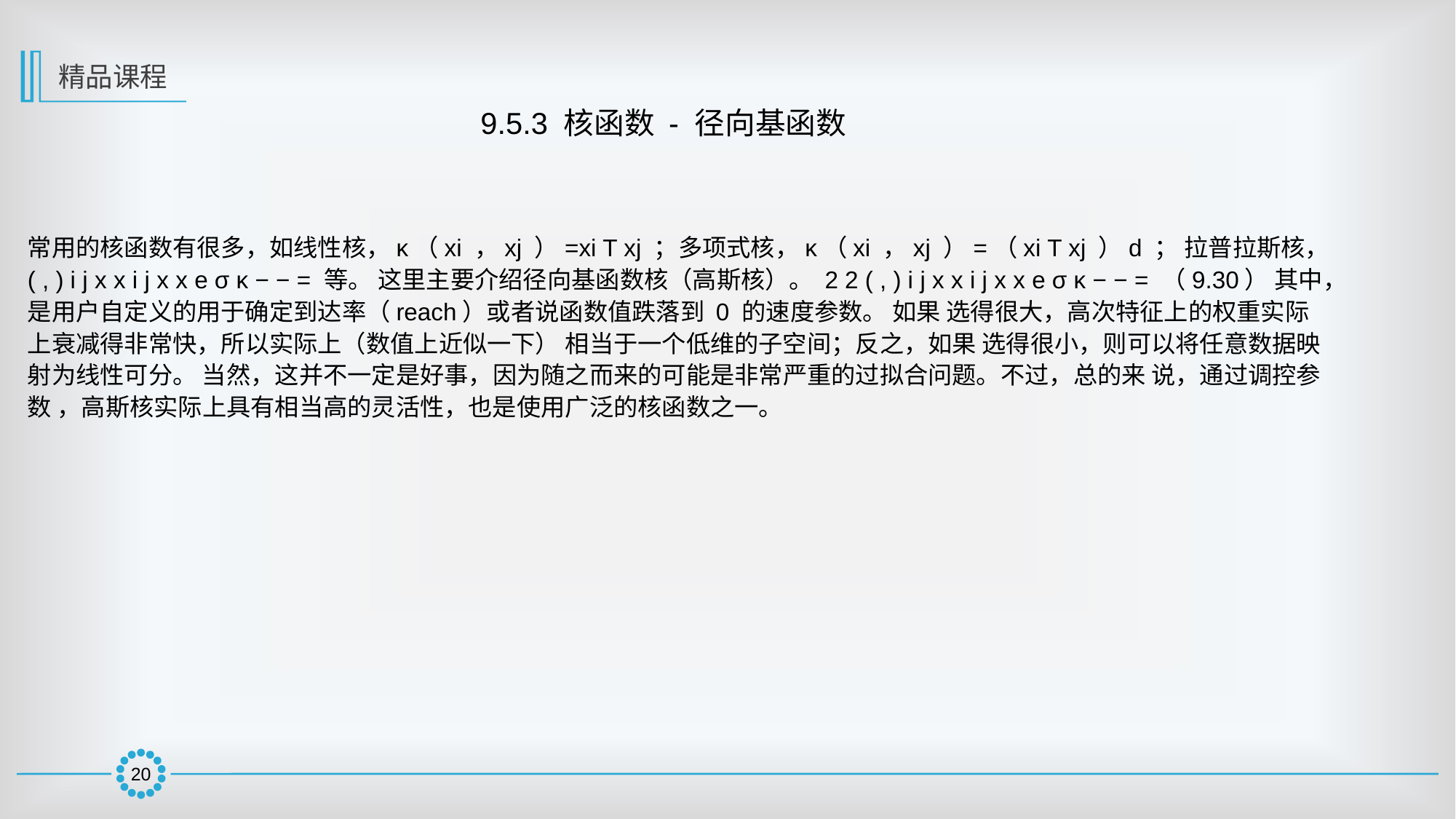

精品课程
9.5.3 核函数 - 径向基函数
常用的核函数有很多，如线性核，κ（xi ，xj ）=xi T xj ；多项式核，κ（xi ，xj ）=（xi T xj ）d ； 拉普拉斯核， ( , ) i j x x i j x x e σ κ − − = 等。 这里主要介绍径向基函数核（高斯核）。 2 2 ( , ) i j x x i j x x e σ κ − − = （9.30） 其中，是用户自定义的用于确定到达率（reach）或者说函数值跌落到 0 的速度参数。 如果 选得很大，高次特征上的权重实际上衰减得非常快，所以实际上（数值上近似一下） 相当于一个低维的子空间；反之，如果 选得很小，则可以将任意数据映射为线性可分。 当然，这并不一定是好事，因为随之而来的可能是非常严重的过拟合问题。不过，总的来 说，通过调控参数 ，高斯核实际上具有相当高的灵活性，也是使用广泛的核函数之一。

20